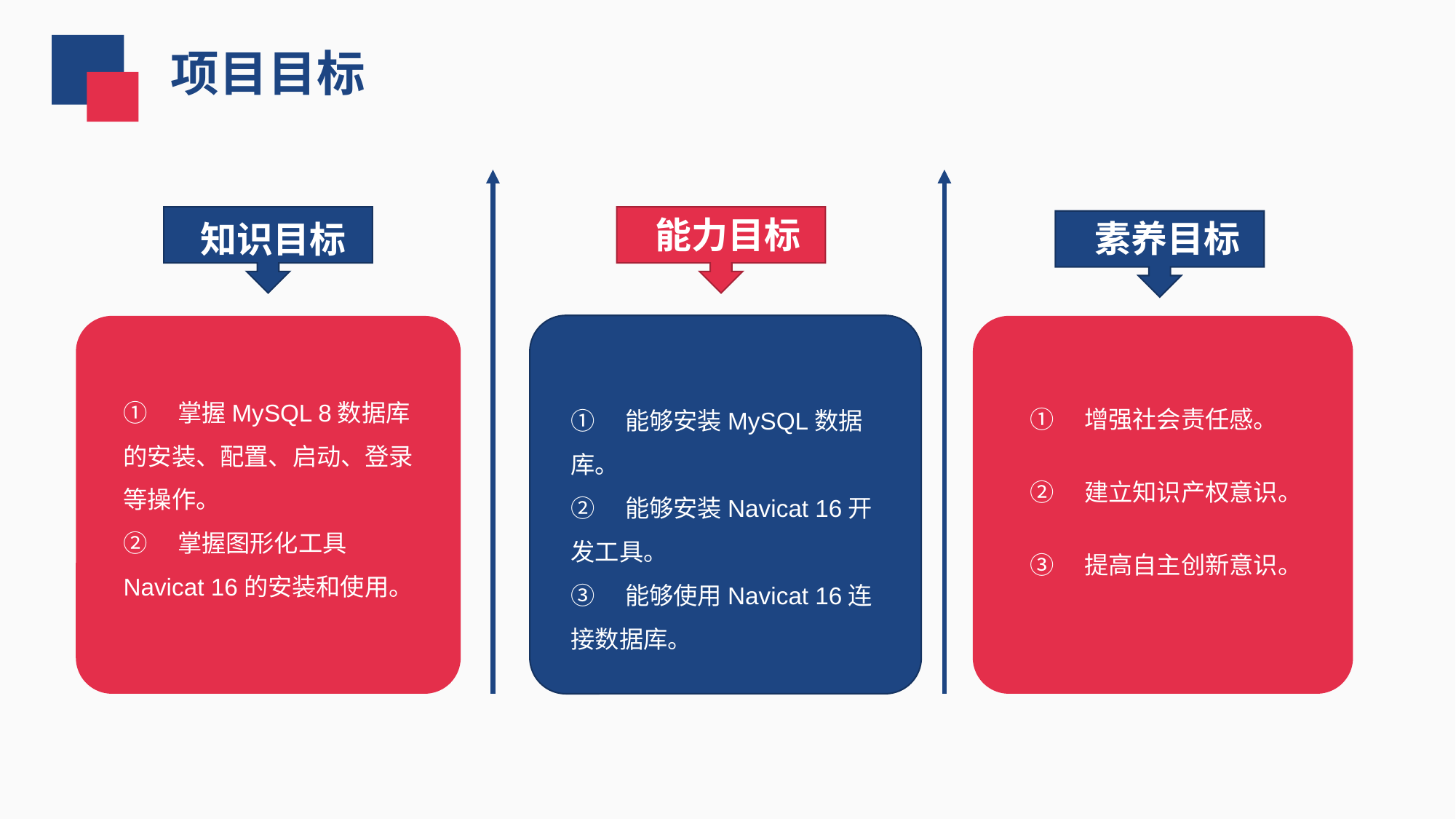

项目目标

  能力目标
  素养目标
  知识目标

①　增强社会责任感。
②　建立知识产权意识。
③　提高自主创新意识。
①　掌握MySQL 8数据库的安装、配置、启动、登录等操作。
②　掌握图形化工具Navicat 16的安装和使用。
①　能够安装MySQL数据库。
②　能够安装Navicat 16开发工具。
③　能够使用Navicat 16连接数据库。